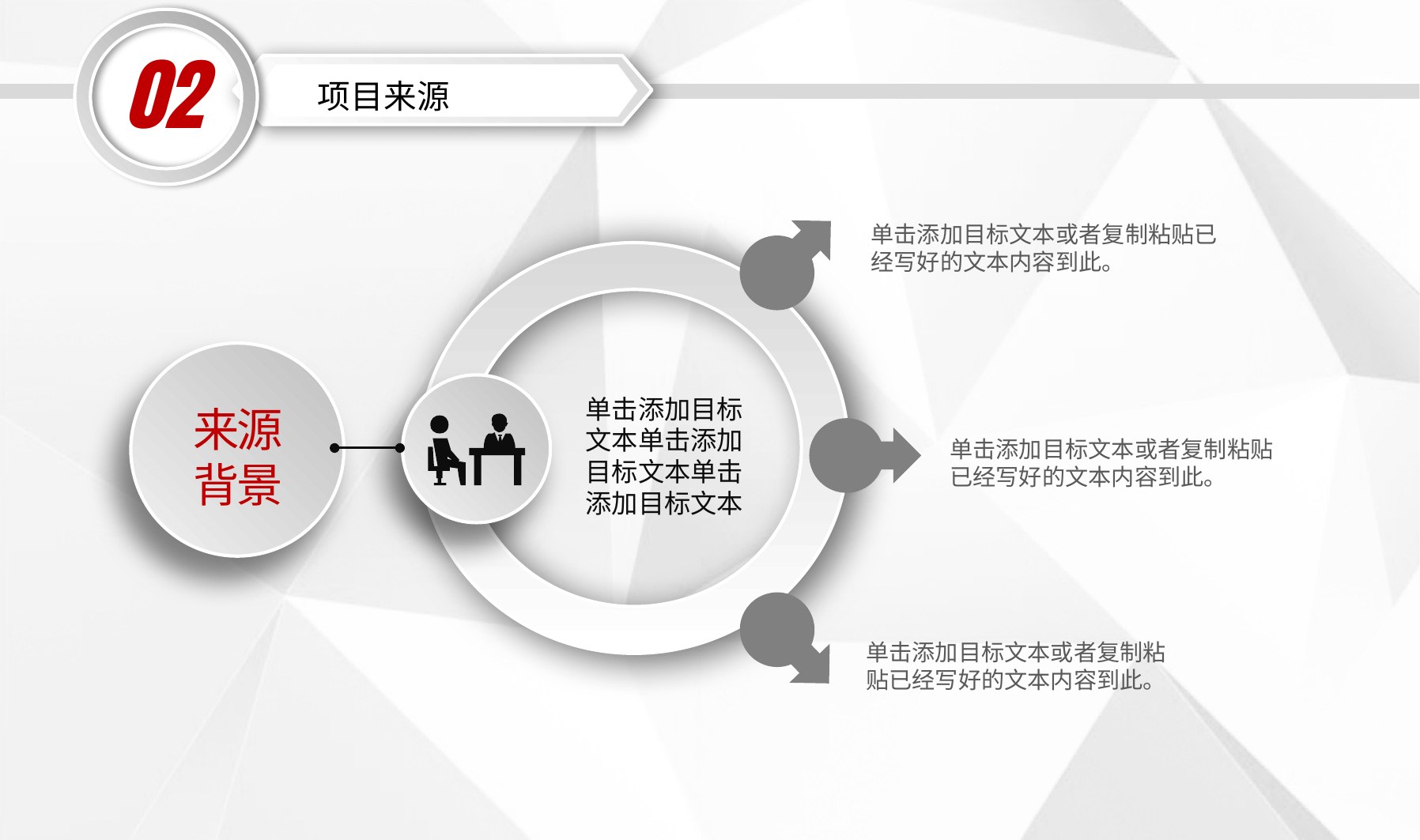

02

项目来源

单击添加目标文本或者复制粘贴已经写好的文本内容到此。

来源
背景

单击添加目标
文本单击添加
目标文本单击
添加目标文本

单击添加目标文本或者复制粘贴已经写好的文本内容到此。

单击添加目标文本或者复制粘贴已经写好的文本内容到此。